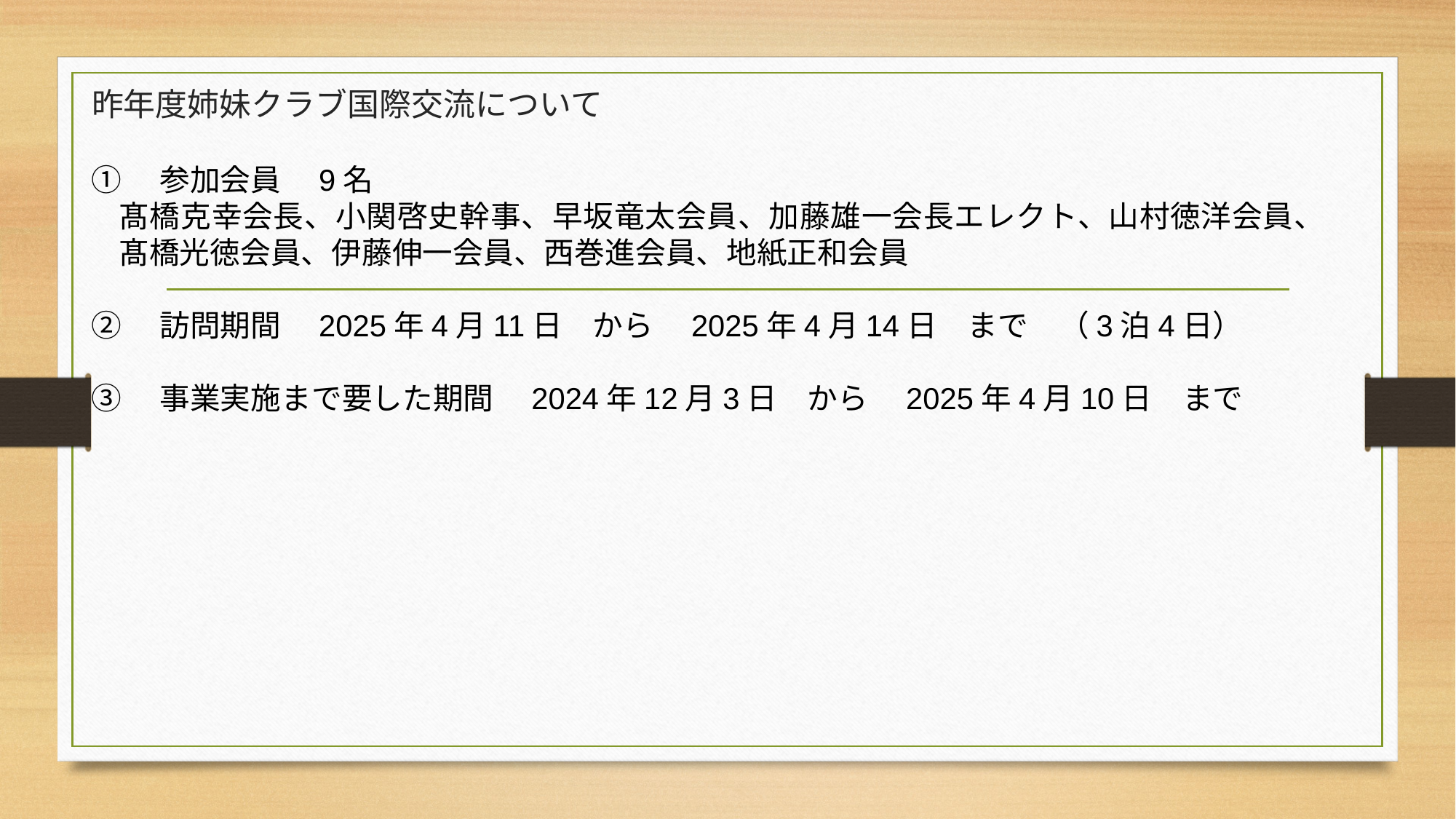

# 昨年度姉妹クラブ国際交流について
➀　参加会員　9名
髙橋克幸会長、小関啓史幹事、早坂竜太会員、加藤雄一会長エレクト、山村徳洋会員、髙橋光徳会員、伊藤伸一会員、西巻進会員、地紙正和会員

➁　訪問期間　2025年4月11日　から　2025年4月14日　まで　（3泊4日）

➂　事業実施まで要した期間　2024年12月3日　から　2025年4月10日　まで